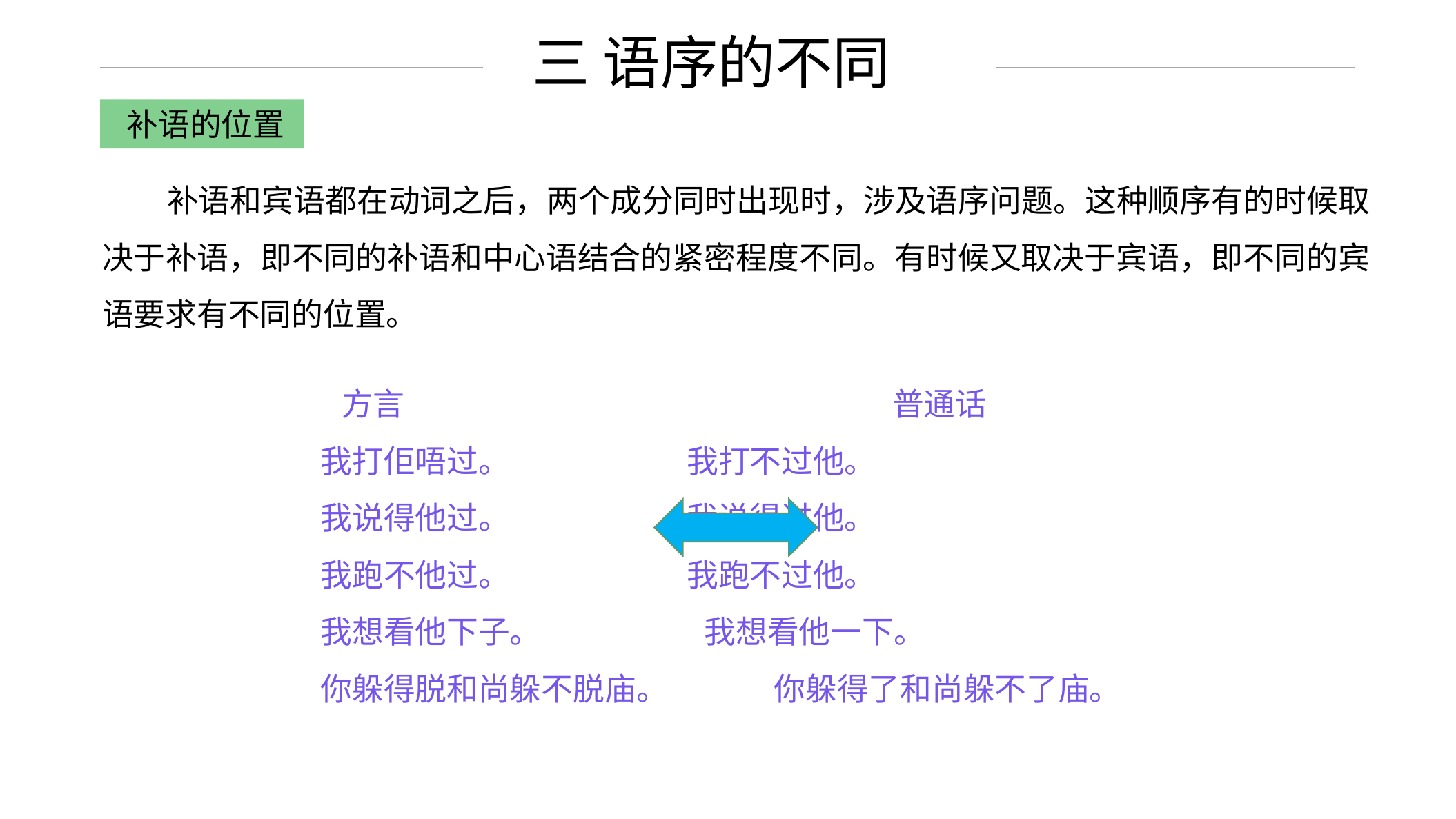

三 语序的不同

补语的位置
        补语和宾语都在动词之后，两个成分同时出现时，涉及语序问题。这种顺序有的时候取决于补语，即不同的补语和中心语结合的紧密程度不同。有时候又取决于宾语，即不同的宾语要求有不同的位置。
    方言　　　　　　　　　　　　　　 　 普通话
 我打佢唔过。                         我打不过他。
 我说得他过。                         我说得过他。
 我跑不他过。                         我跑不过他。
 我想看他下子。                       我想看他一下。
 你躲得脱和尚躲不脱庙。               你躲得了和尚躲不了庙。